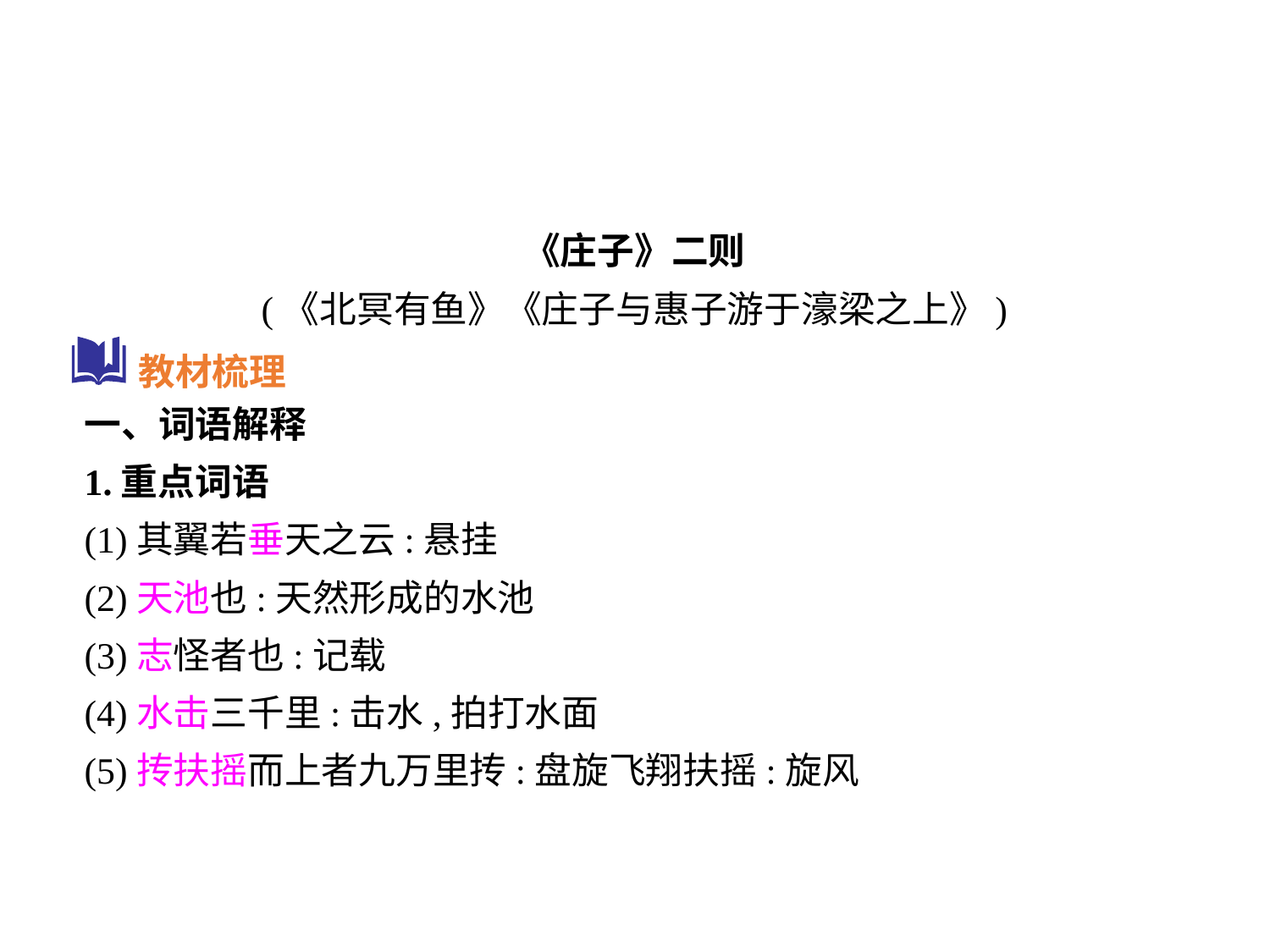

《庄子》二则
(《北冥有鱼》《庄子与惠子游于濠梁之上》)

一、词语解释
1.重点词语
(1)其翼若垂天之云:悬挂
(2)天池也:天然形成的水池
(3)志怪者也:记载
(4)水击三千里:击水,拍打水面
(5)抟扶摇而上者九万里抟:盘旋飞翔扶摇:旋风
教材梳理